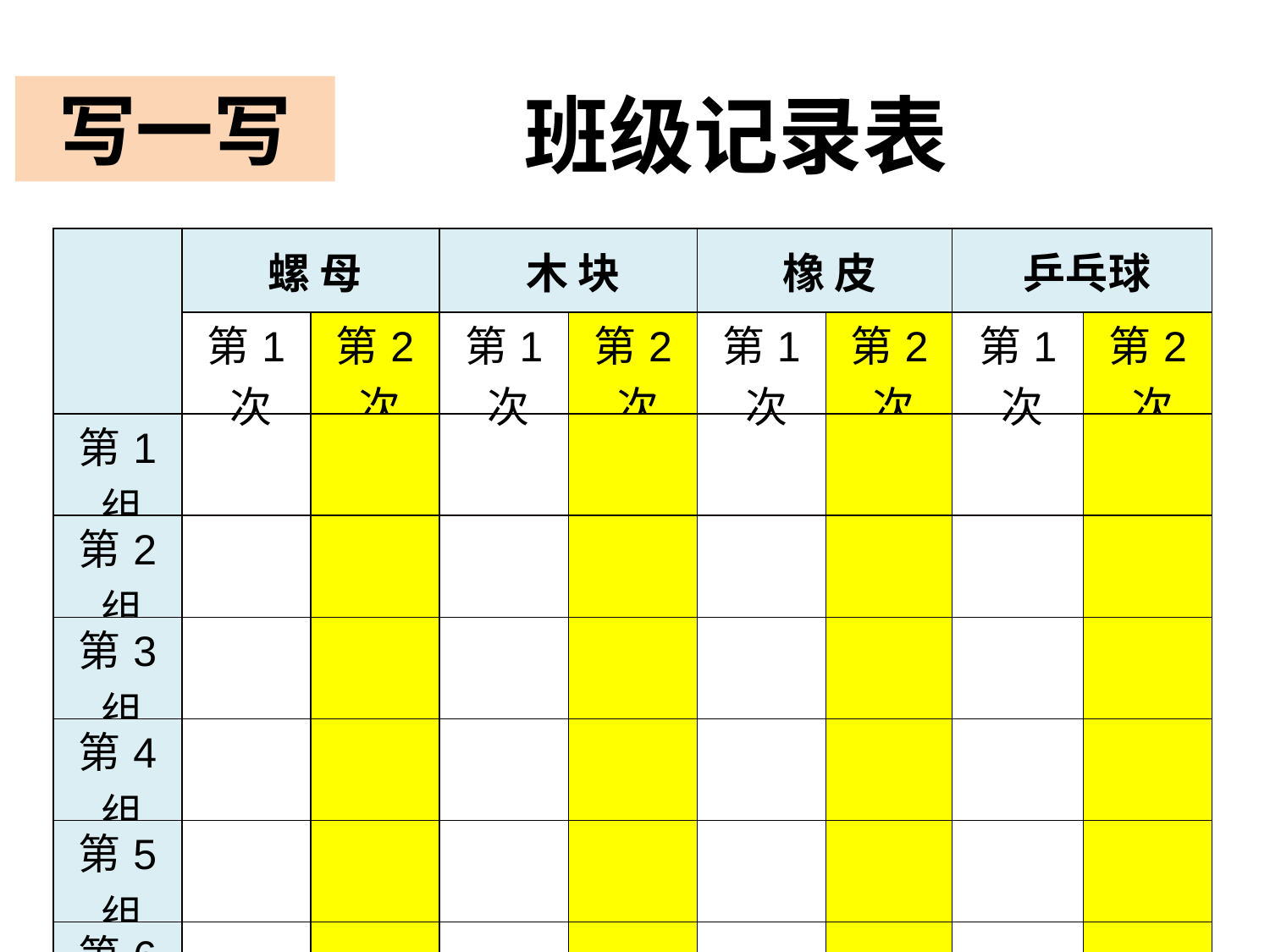

班级记录表
写一写
|  | 螺 母 |  | 木 块 |  | 橡 皮 |  | 乒乓球 |  |
| --- | --- | --- | --- | --- | --- | --- | --- | --- |
|  | 第1次 | 第2次 | 第1次 | 第2次 | 第1次 | 第2次 | 第1次 | 第2次 |
| 第1组 |  |  |  |  |  |  |  |  |
| 第2组 |  |  |  |  |  |  |  |  |
| 第3组 |  |  |  |  |  |  |  |  |
| 第4组 |  |  |  |  |  |  |  |  |
| 第5组 |  |  |  |  |  |  |  |  |
| 第6组 |  |  |  |  |  |  |  |  |